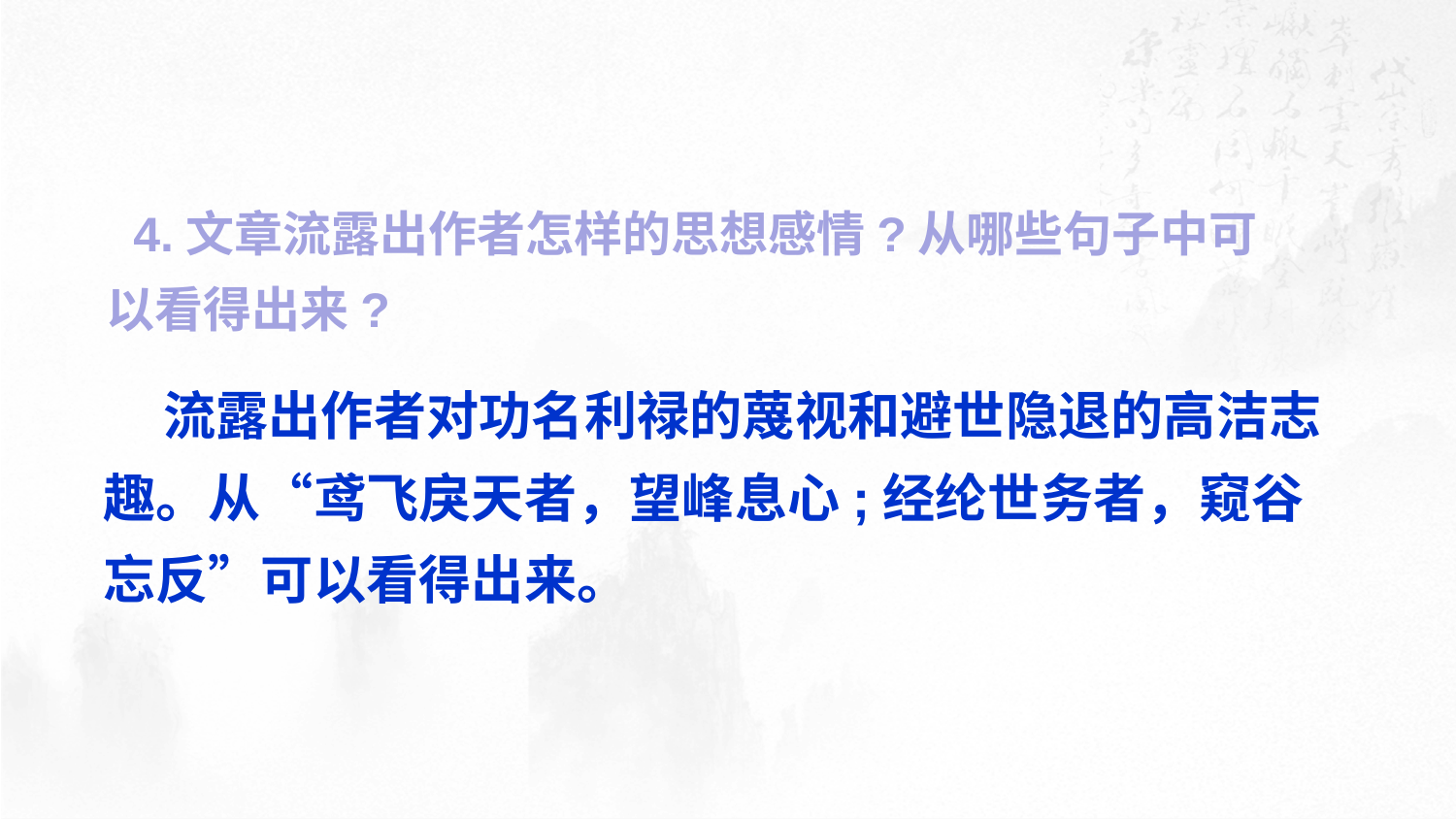

4.文章流露出作者怎样的思想感情?从哪些句子中可以看得出来?
    流露出作者对功名利禄的蔑视和避世隐退的高洁志趣。从“鸢飞戾天者，望峰息心;经纶世务者，窥谷忘反”可以看得出来。